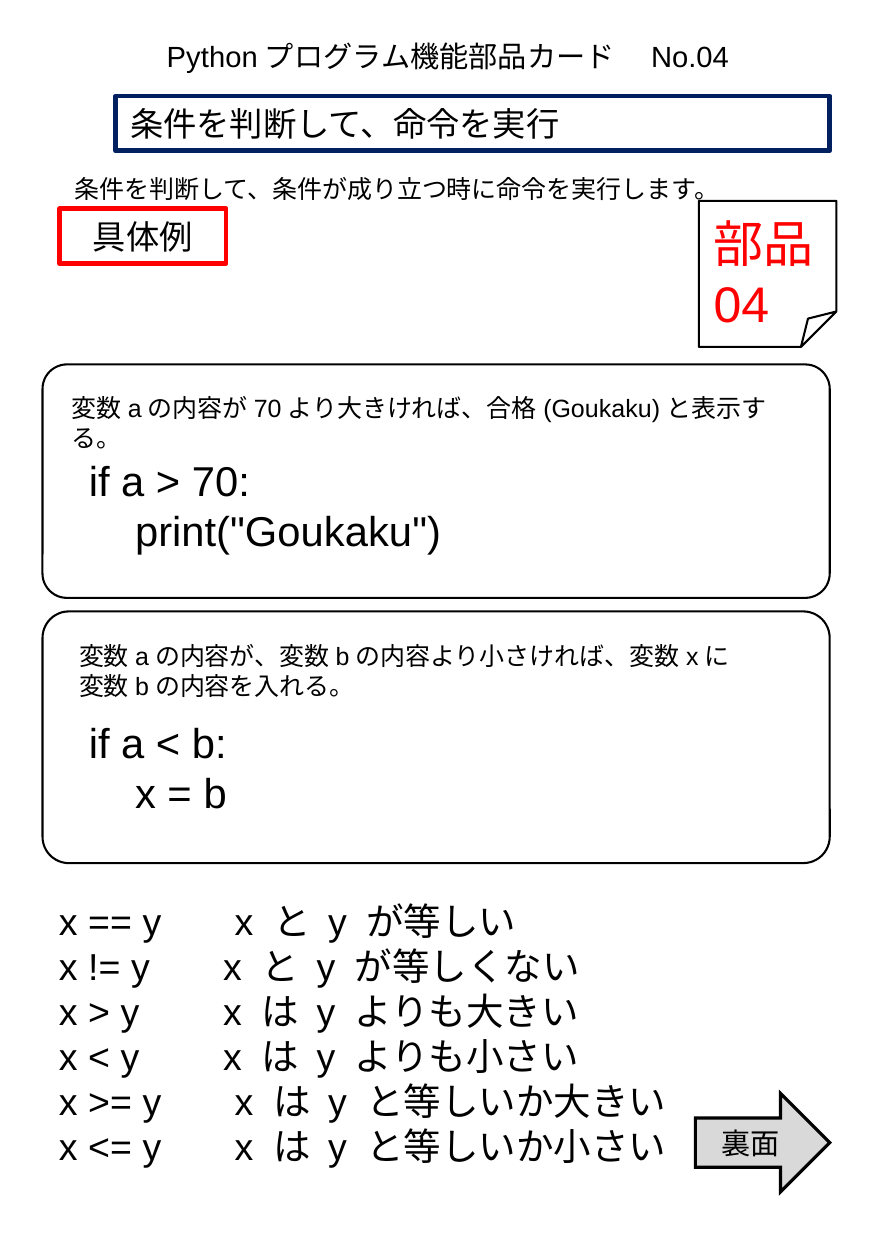

Pythonプログラム機能部品カード　No.04
条件を判断して、命令を実行
条件を判断して、条件が成り立つ時に命令を実行します。

部品
04
具体例

変数aの内容が70より大きければ、合格(Goukaku)と表示する。
if a > 70:
    print("Goukaku")

変数aの内容が、変数bの内容より小さければ、変数xに
変数bの内容を入れる。
if a < b:
    x = b
x == y       x と y が等しい
x != y       x と y が等しくない
x > y        x は y よりも大きい
x < y        x は y よりも小さい
x >= y       x は y と等しいか大きい
x <= y       x は y と等しいか小さい
裏面